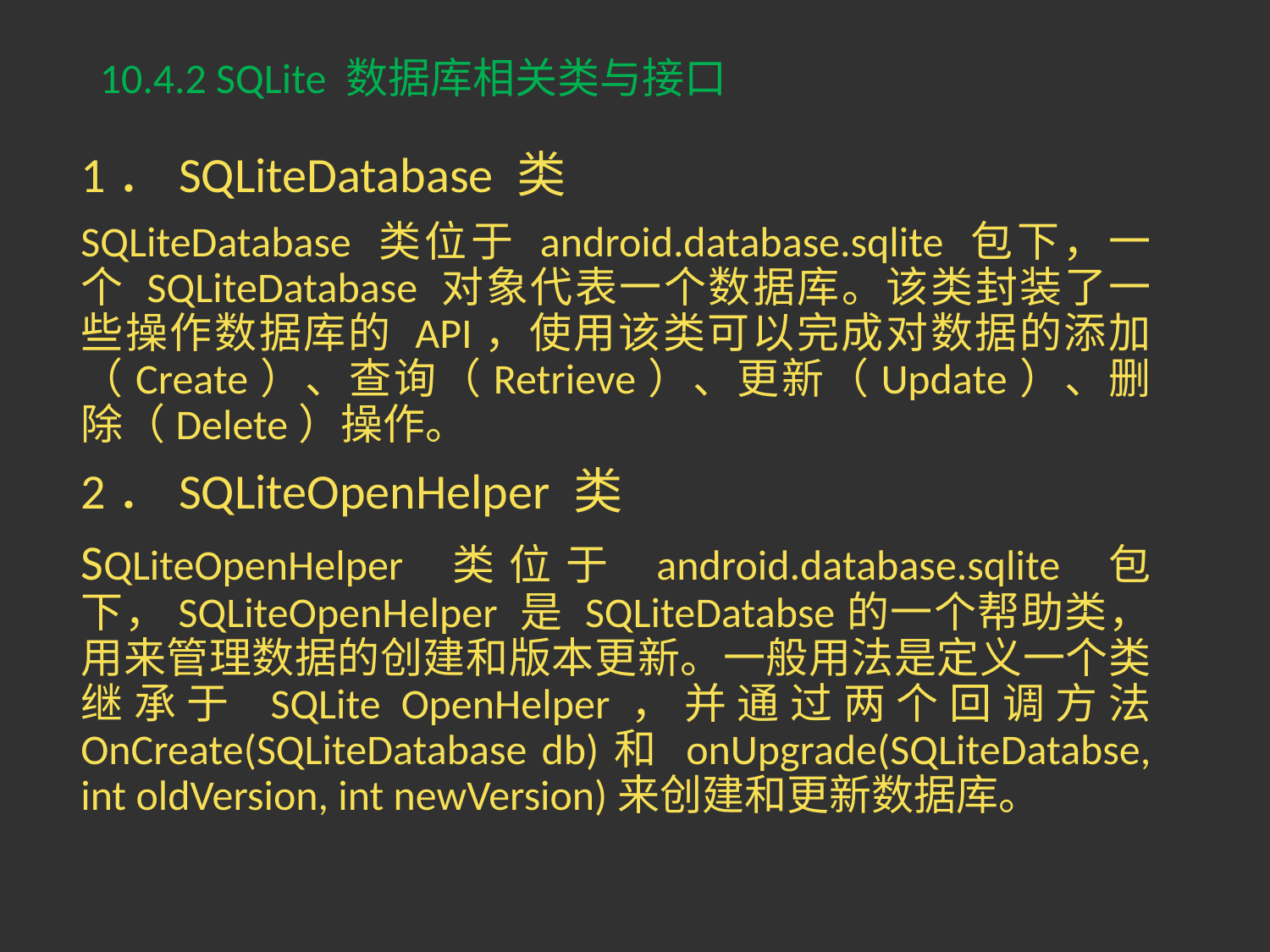

# 10.4.2 SQLite 数据库相关类与接口
1．SQLiteDatabase 类
SQLiteDatabase 类位于 android.database.sqlite 包下，一个 SQLiteDatabase 对象代表一个数据库。该类封装了一些操作数据库的 API，使用该类可以完成对数据的添加（Create）、查询（Retrieve）、更新（Update）、删除（Delete）操作。
2．SQLiteOpenHelper 类
SQLiteOpenHelper 类位于 android.database.sqlite 包下，SQLiteOpenHelper 是 SQLiteDatabse的一个帮助类，用来管理数据的创建和版本更新。一般用法是定义一个类继承于 SQLite OpenHelper，并通过两个回调方法 OnCreate(SQLiteDatabase db)和 onUpgrade(SQLiteDatabse, int oldVersion, int newVersion)来创建和更新数据库。